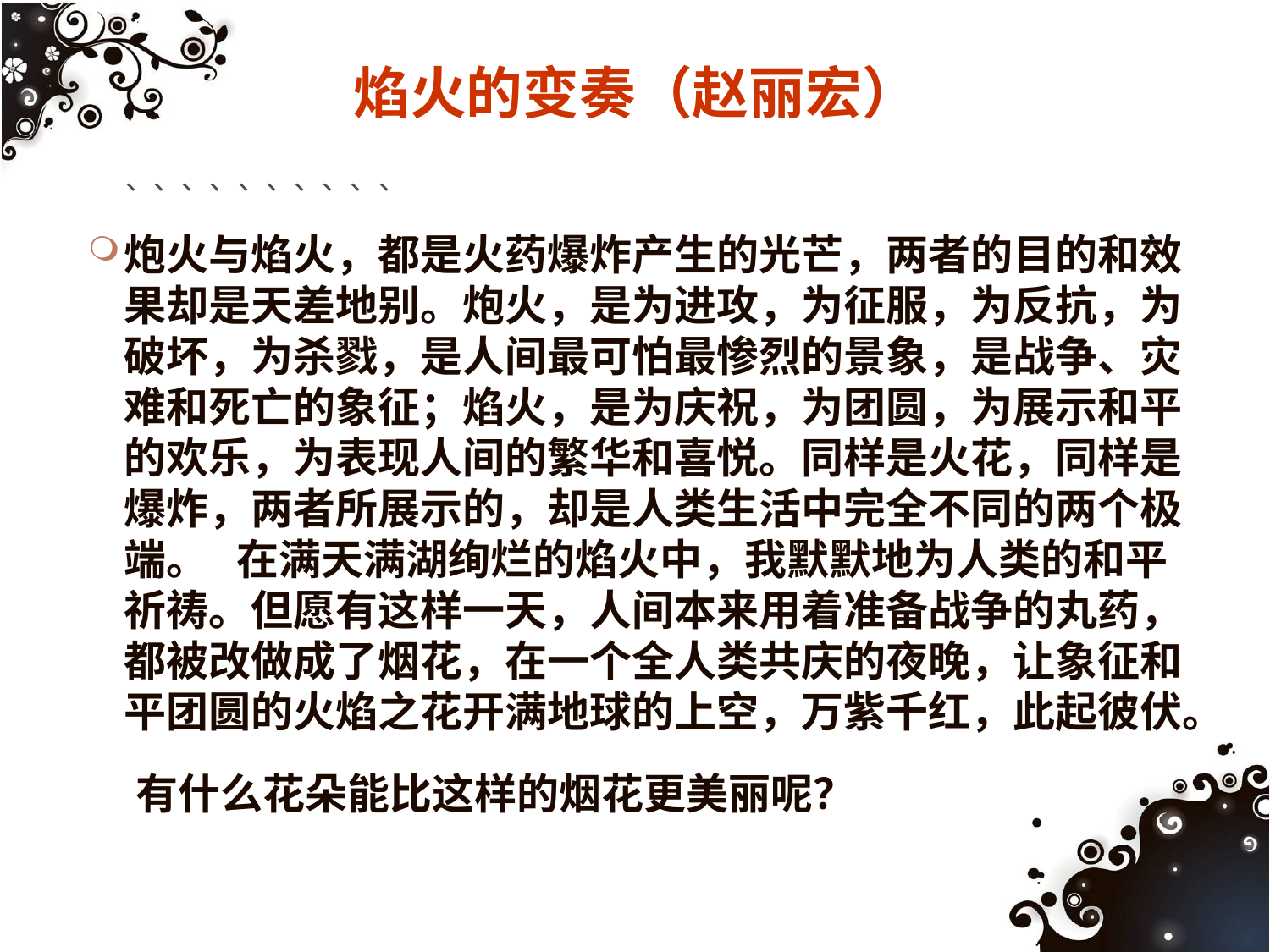

# 焰火的变奏（赵丽宏）
、、、、、、、、、、
炮火与焰火，都是火药爆炸产生的光芒，两者的目的和效果却是天差地别。炮火，是为进攻，为征服，为反抗，为破坏，为杀戮，是人间最可怕最惨烈的景象，是战争、灾难和死亡的象征；焰火，是为庆祝，为团圆，为展示和平的欢乐，为表现人间的繁华和喜悦。同样是火花，同样是爆炸，两者所展示的，却是人类生活中完全不同的两个极端。   在满天满湖绚烂的焰火中，我默默地为人类的和平祈祷。但愿有这样一天，人间本来用着准备战争的丸药，都被改做成了烟花，在一个全人类共庆的夜晚，让象征和平团圆的火焰之花开满地球的上空，万紫千红，此起彼伏。
    有什么花朵能比这样的烟花更美丽呢？